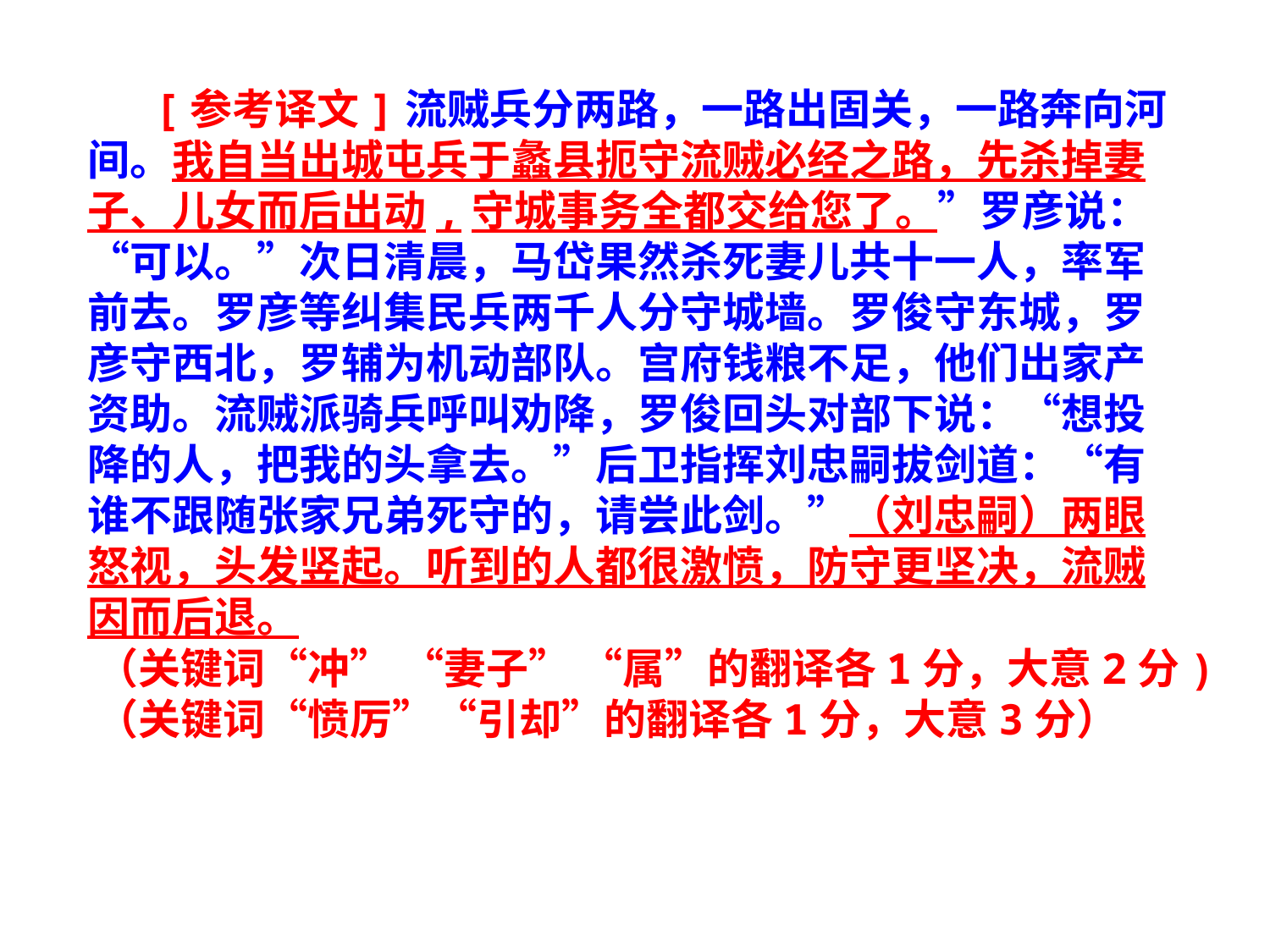

[参考译文]流贼兵分两路，一路出固关，一路奔向河间。我自当出城屯兵于蠡县扼守流贼必经之路，先杀掉妻子、儿女而后出动,守城事务全都交给您了。”罗彦说：“可以。”次日清晨，马岱果然杀死妻儿共十一人，率军前去。罗彦等纠集民兵两千人分守城墙。罗俊守东城，罗彦守西北，罗辅为机动部队。宫府钱粮不足，他们出家产资助。流贼派骑兵呼叫劝降，罗俊回头对部下说：“想投降的人，把我的头拿去。”后卫指挥刘忠嗣拔剑道：“有谁不跟随张家兄弟死守的，请尝此剑。”（刘忠嗣）两眼怒视，头发竖起。听到的人都很激愤，防守更坚决，流贼因而后退。
（关键词“冲” “妻子” “属”的翻译各1分，大意2分)
（关键词“愤厉”“引却”的翻译各1分，大意3分）